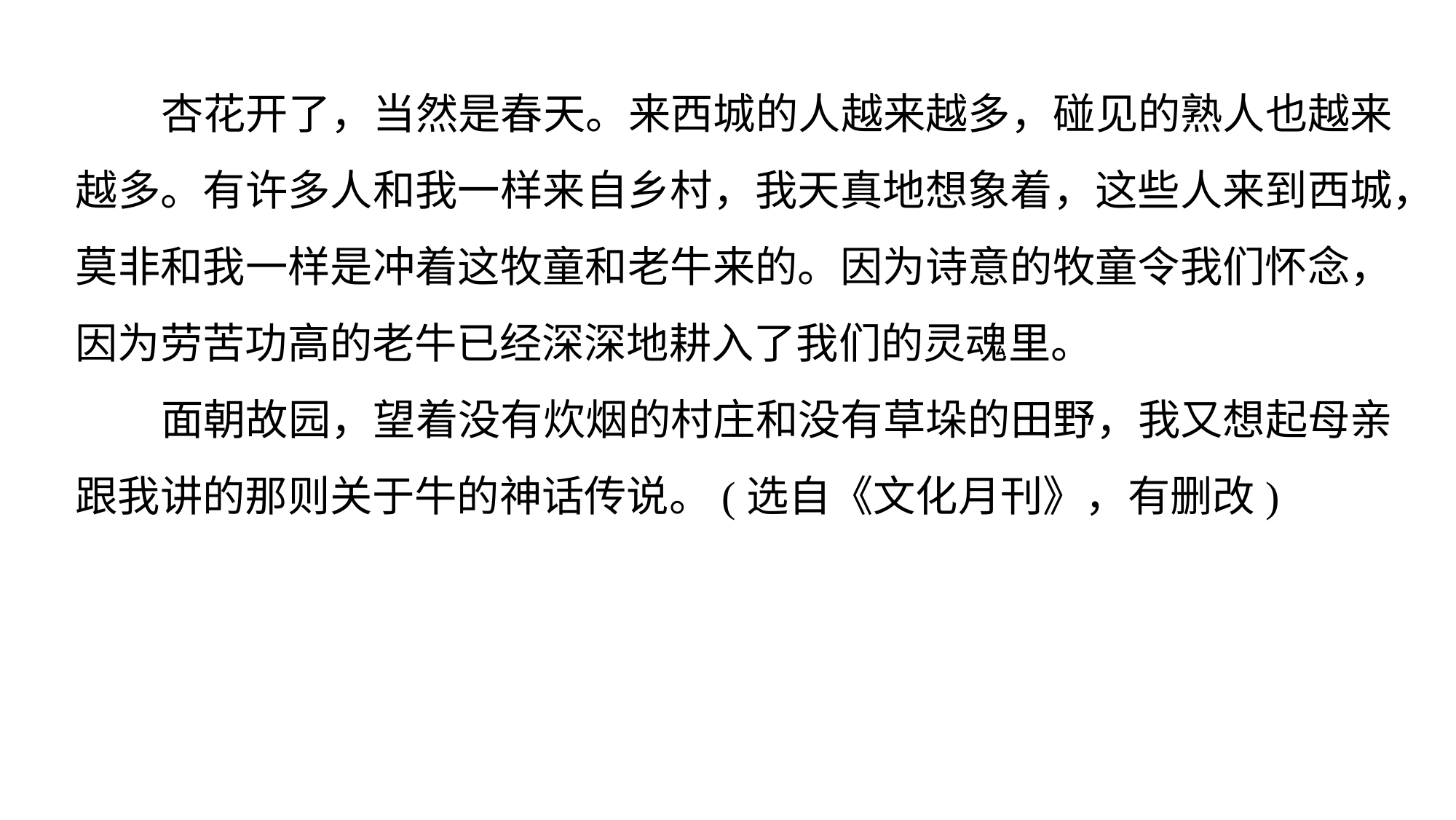

杏花开了，当然是春天。来西城的人越来越多，碰见的熟人也越来越多。有许多人和我一样来自乡村，我天真地想象着，这些人来到西城，莫非和我一样是冲着这牧童和老牛来的。因为诗意的牧童令我们怀念，因为劳苦功高的老牛已经深深地耕入了我们的灵魂里。
面朝故园，望着没有炊烟的村庄和没有草垛的田野，我又想起母亲跟我讲的那则关于牛的神话传说。(选自《文化月刊》，有删改)